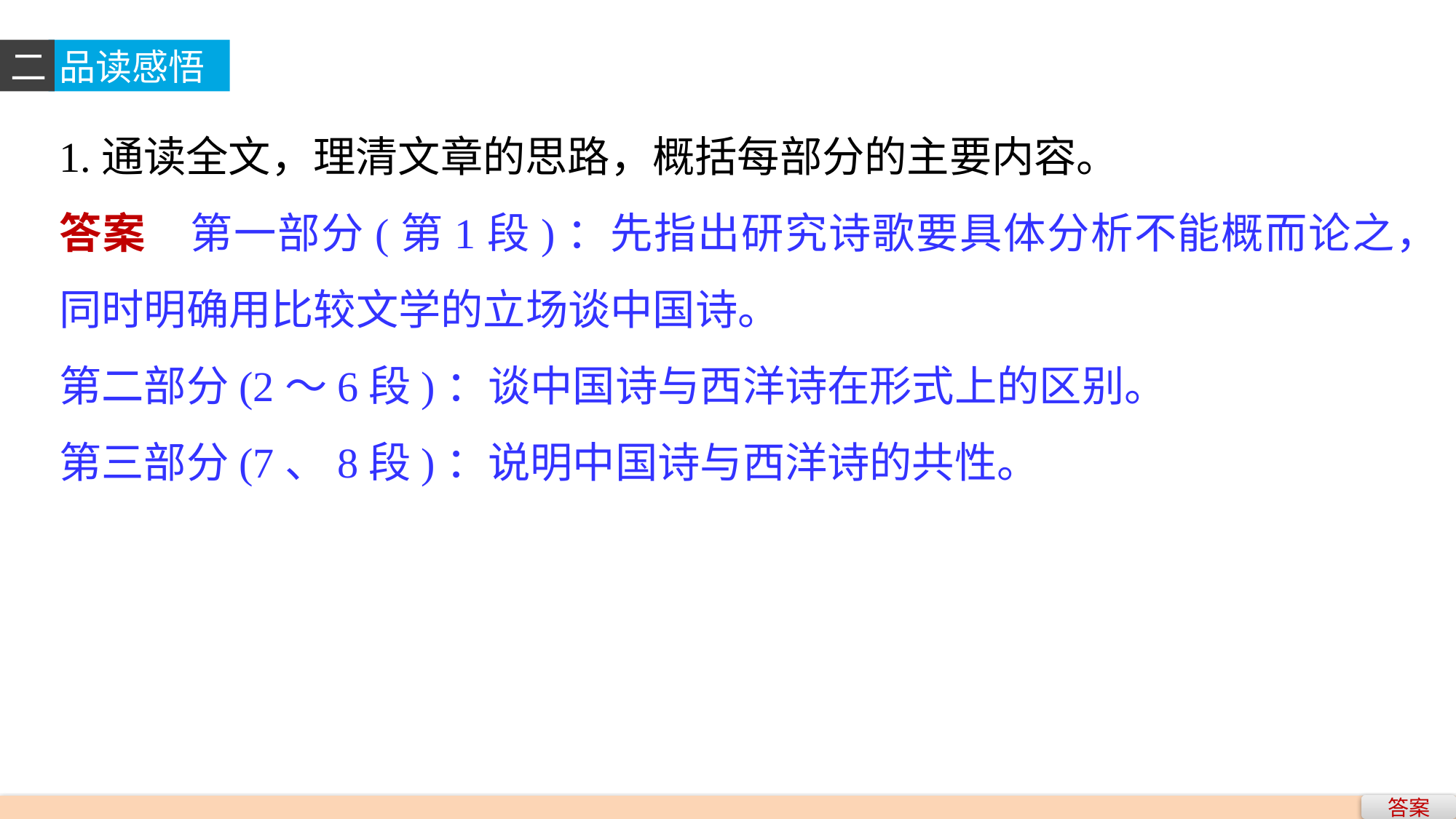

二
品读感悟
1.通读全文，理清文章的思路，概括每部分的主要内容。
答案　第一部分(第1段)：先指出研究诗歌要具体分析不能概而论之，同时明确用比较文学的立场谈中国诗。
第二部分(2～6段)：谈中国诗与西洋诗在形式上的区别。
第三部分(7、8段)：说明中国诗与西洋诗的共性。
答案